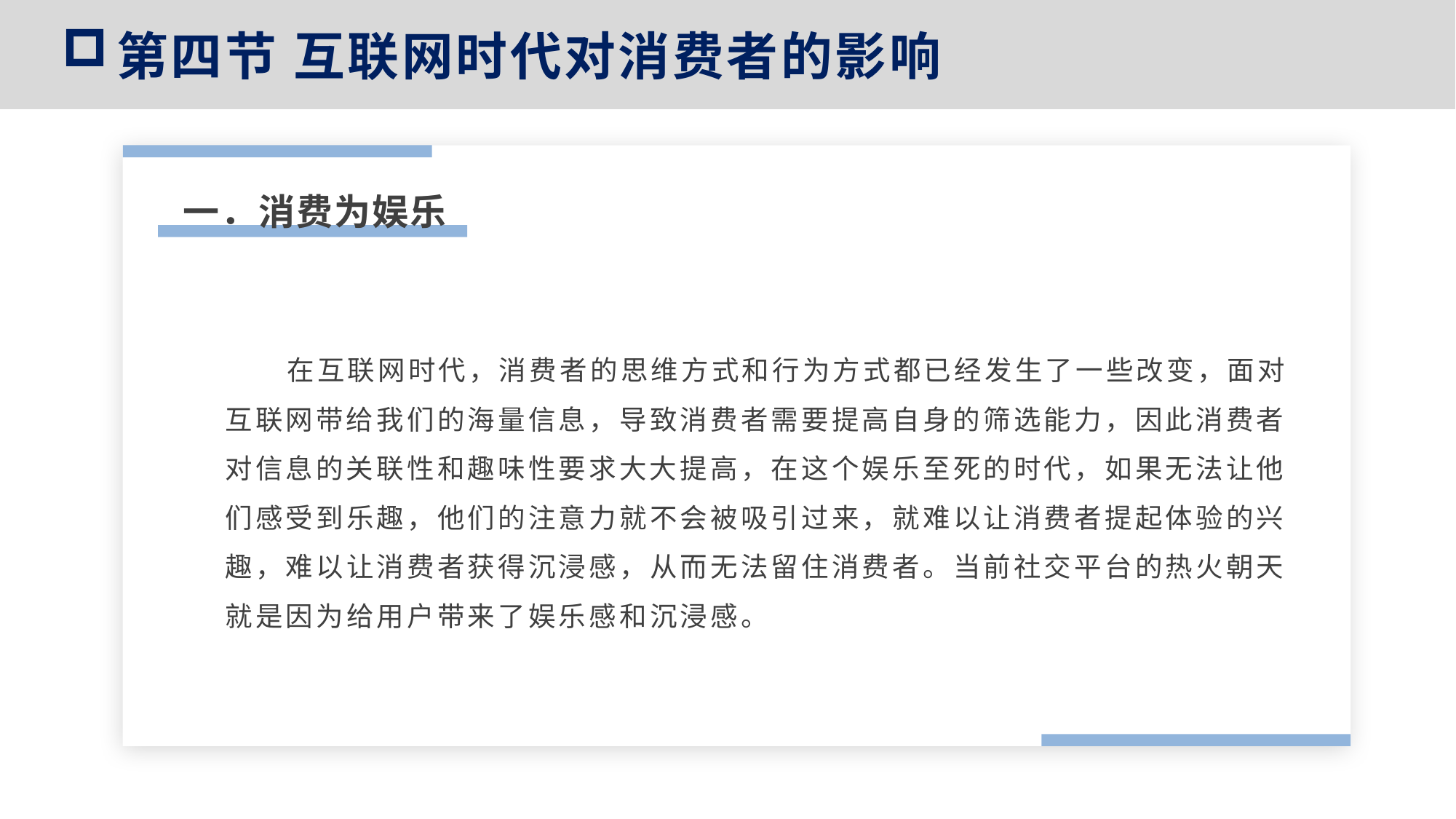

第四节 互联网时代对消费者的影响

一．消费为娱乐

      在互联网时代，消费者的思维方式和行为方式都已经发生了一些改变，面对互联网带给我们的海量信息，导致消费者需要提高自身的筛选能力，因此消费者对信息的关联性和趣味性要求大大提高，在这个娱乐至死的时代，如果无法让他们感受到乐趣，他们的注意力就不会被吸引过来，就难以让消费者提起体验的兴趣，难以让消费者获得沉浸感，从而无法留住消费者。当前社交平台的热火朝天就是因为给用户带来了娱乐感和沉浸感。